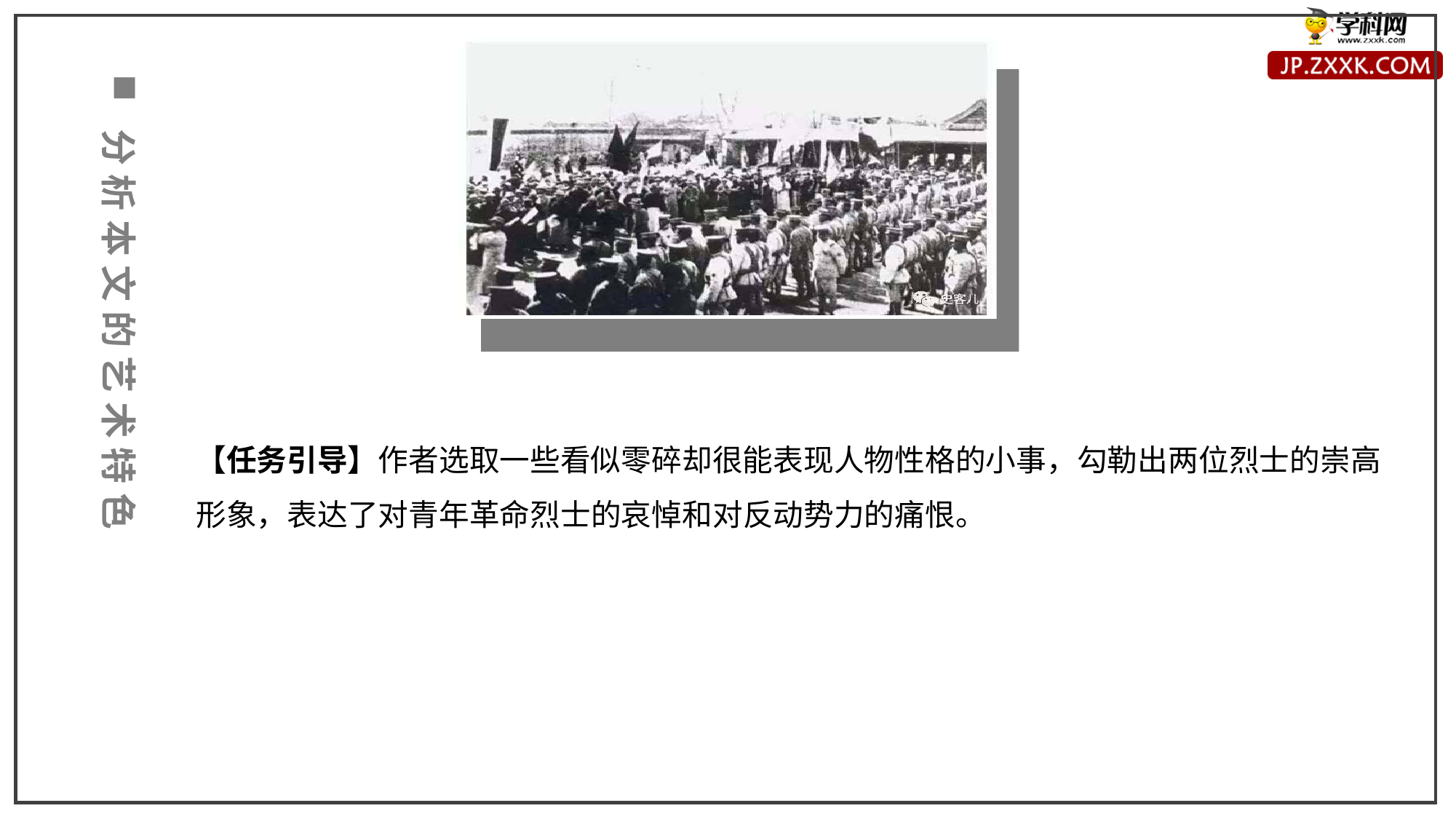

分析本文的艺术特色

【任务引导】作者选取一些看似零碎却很能表现人物性格的小事，勾勒出两位烈士的崇高形象，表达了对青年革命烈士的哀悼和对反动势力的痛恨。